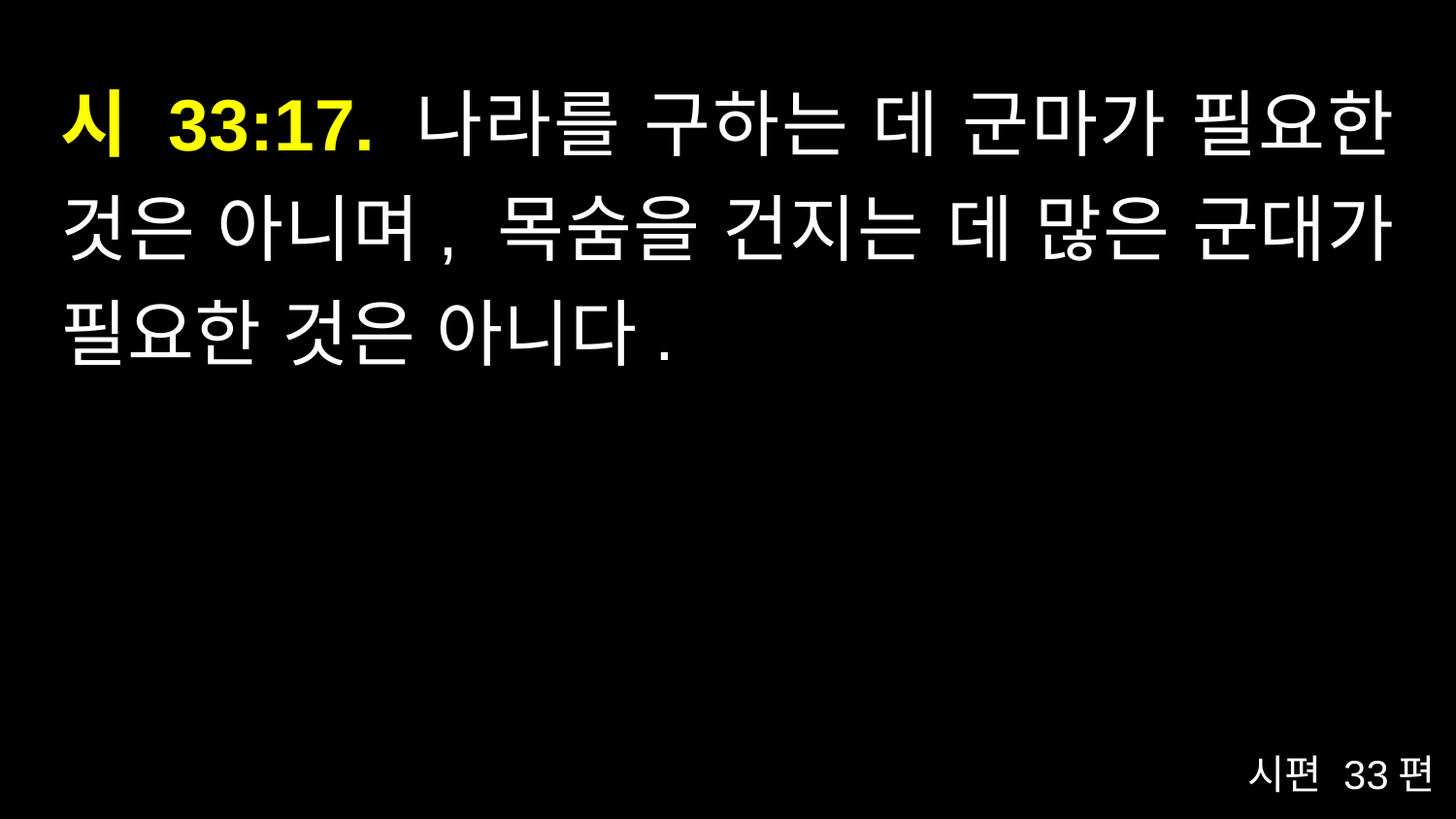

# 시 33:17. 나라를 구하는 데 군마가 필요한 것은 아니며, 목숨을 건지는 데 많은 군대가 필요한 것은 아니다.
시편 33편